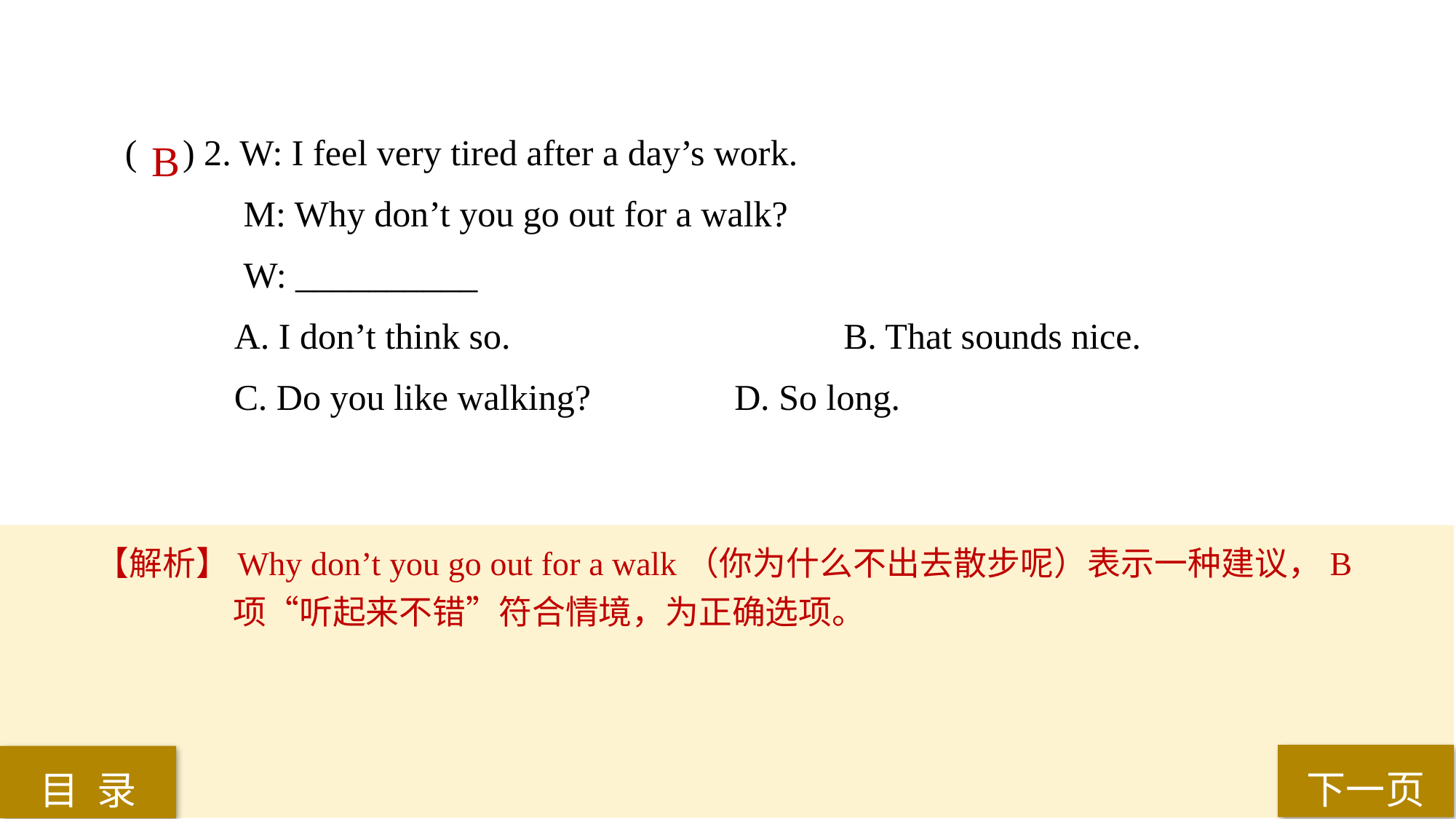

(     ) 2. W: I feel very tired after a day’s work.
 M: Why don’t you go out for a walk?
 W: __________
A. I don’t think so.			 B. That sounds nice.
C. Do you like walking?		 D. So long.
 B
【解析】Why don’t you go out for a walk（你为什么不出去散步呢）表示一种建议，B项“听起来不错”符合情境，为正确选项。